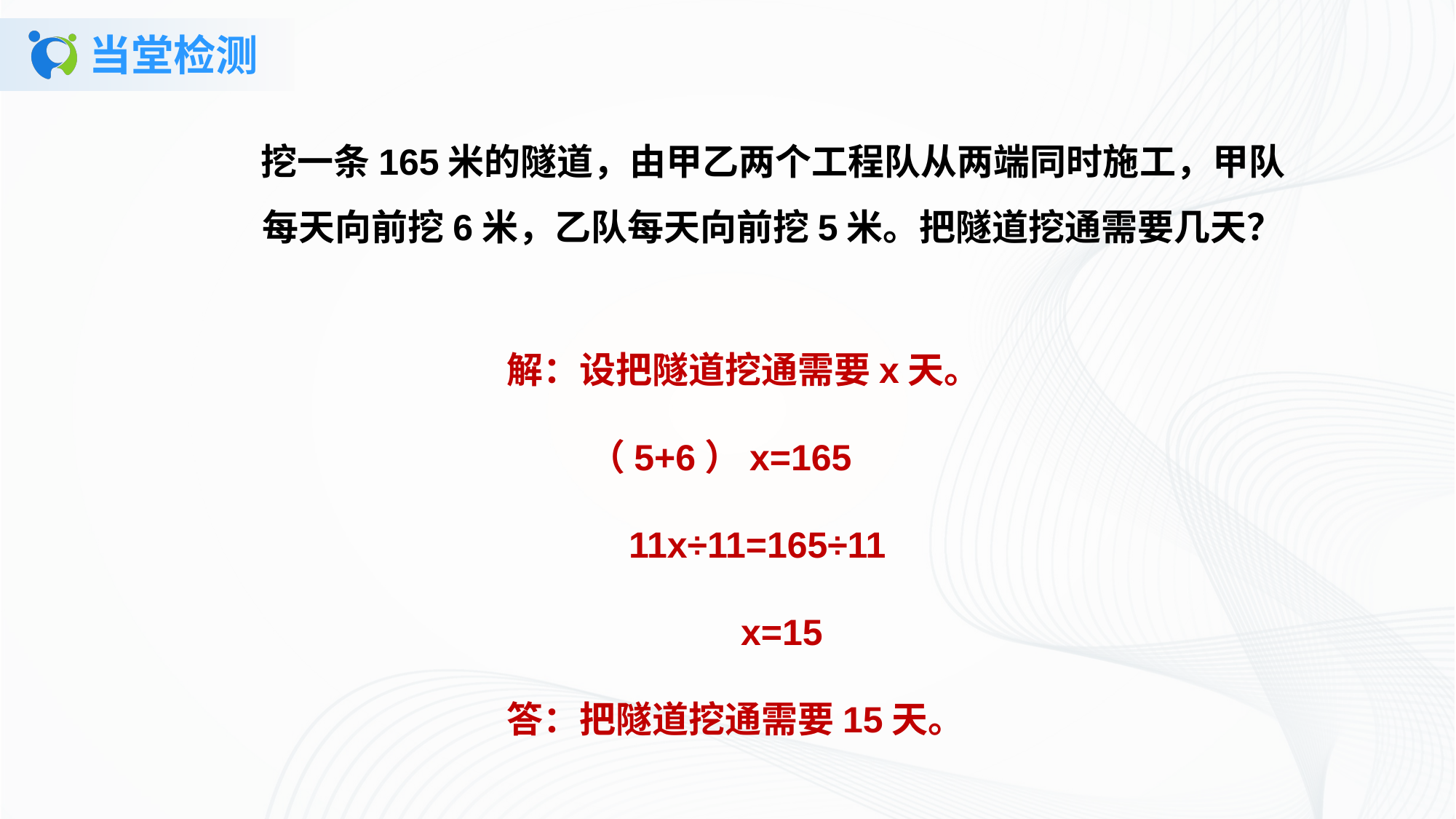

# 当堂检测
挖一条165米的隧道，由甲乙两个工程队从两端同时施工，甲队每天向前挖6米，乙队每天向前挖5米。把隧道挖通需要几天？
解：设把隧道挖通需要x天。
         （5+6）x=165
            11x÷11=165÷11
                       x=15
答：把隧道挖通需要15天。